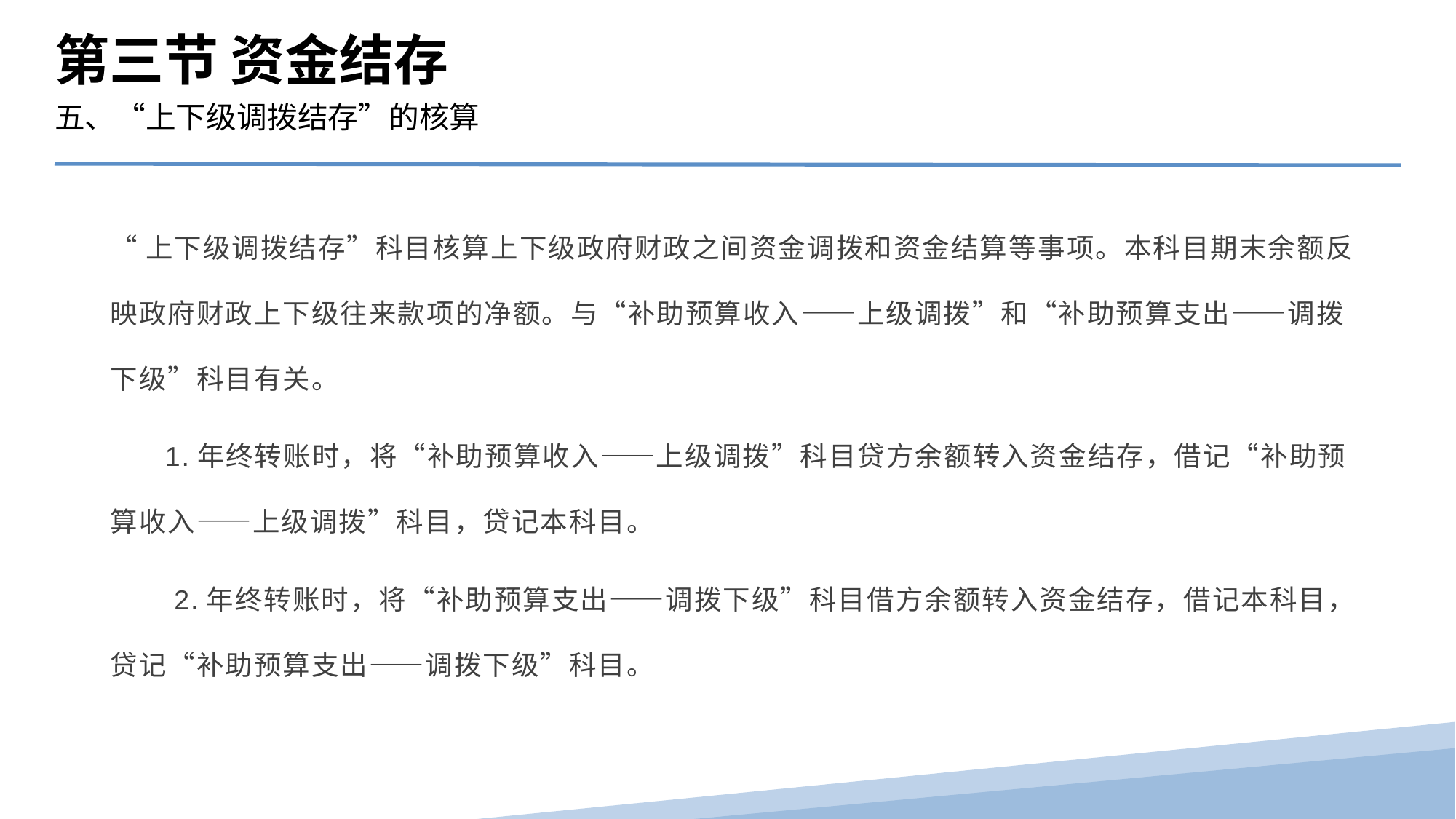

第三节 资金结存
五、“上下级调拨结存”的核算
“上下级调拨结存”科目核算上下级政府财政之间资金调拨和资金结算等事项。本科目期末余额反映政府财政上下级往来款项的净额。与“补助预算收入——上级调拨”和“补助预算支出——调拨下级”科目有关。
      1.年终转账时，将“补助预算收入——上级调拨”科目贷方余额转入资金结存，借记“补助预算收入——上级调拨”科目，贷记本科目。
　　2.年终转账时，将“补助预算支出——调拨下级”科目借方余额转入资金结存，借记本科目，贷记“补助预算支出——调拨下级”科目。